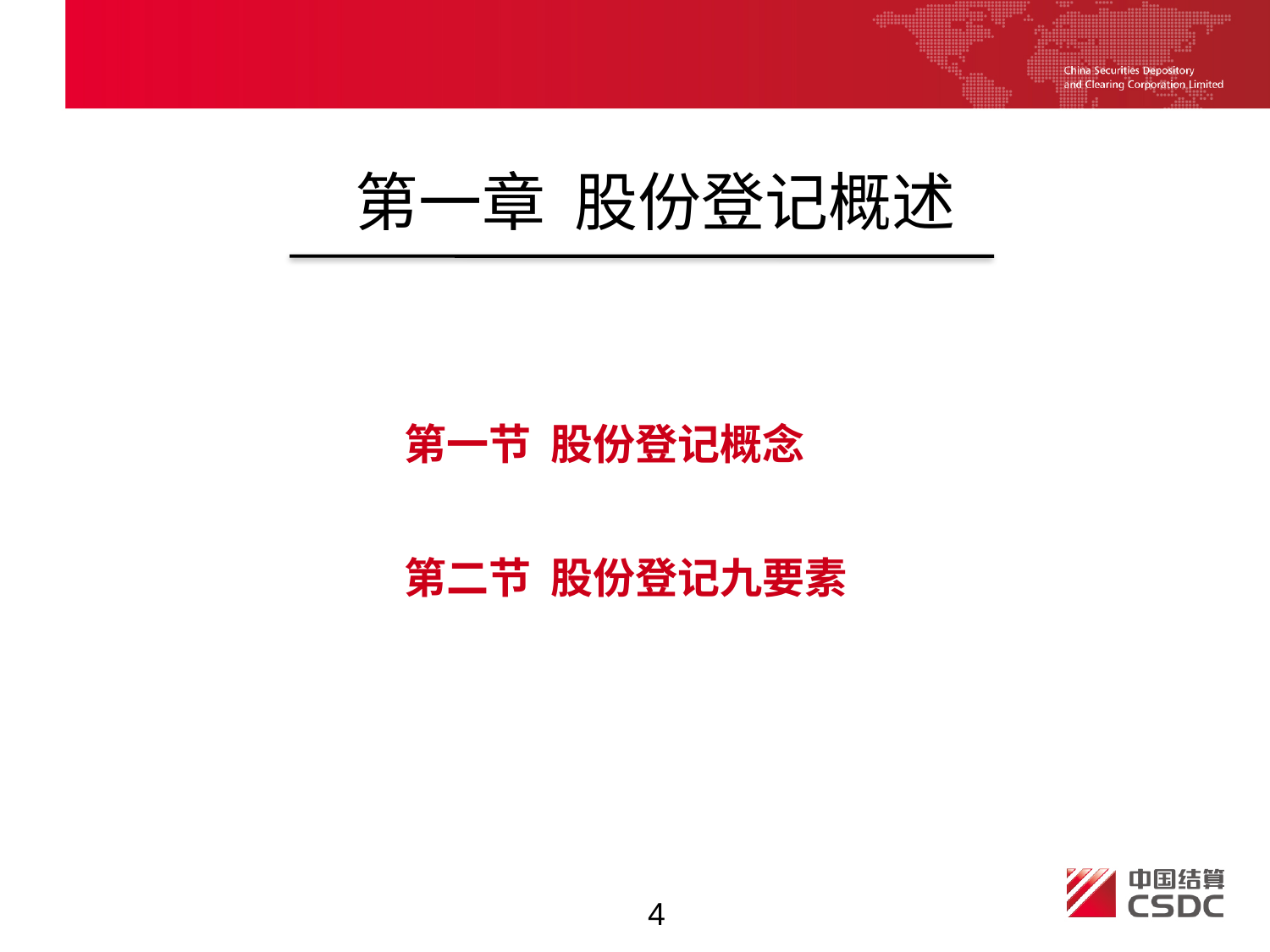

第一章  股份登记概述
第一节  股份登记概念
第二节  股份登记九要素
4